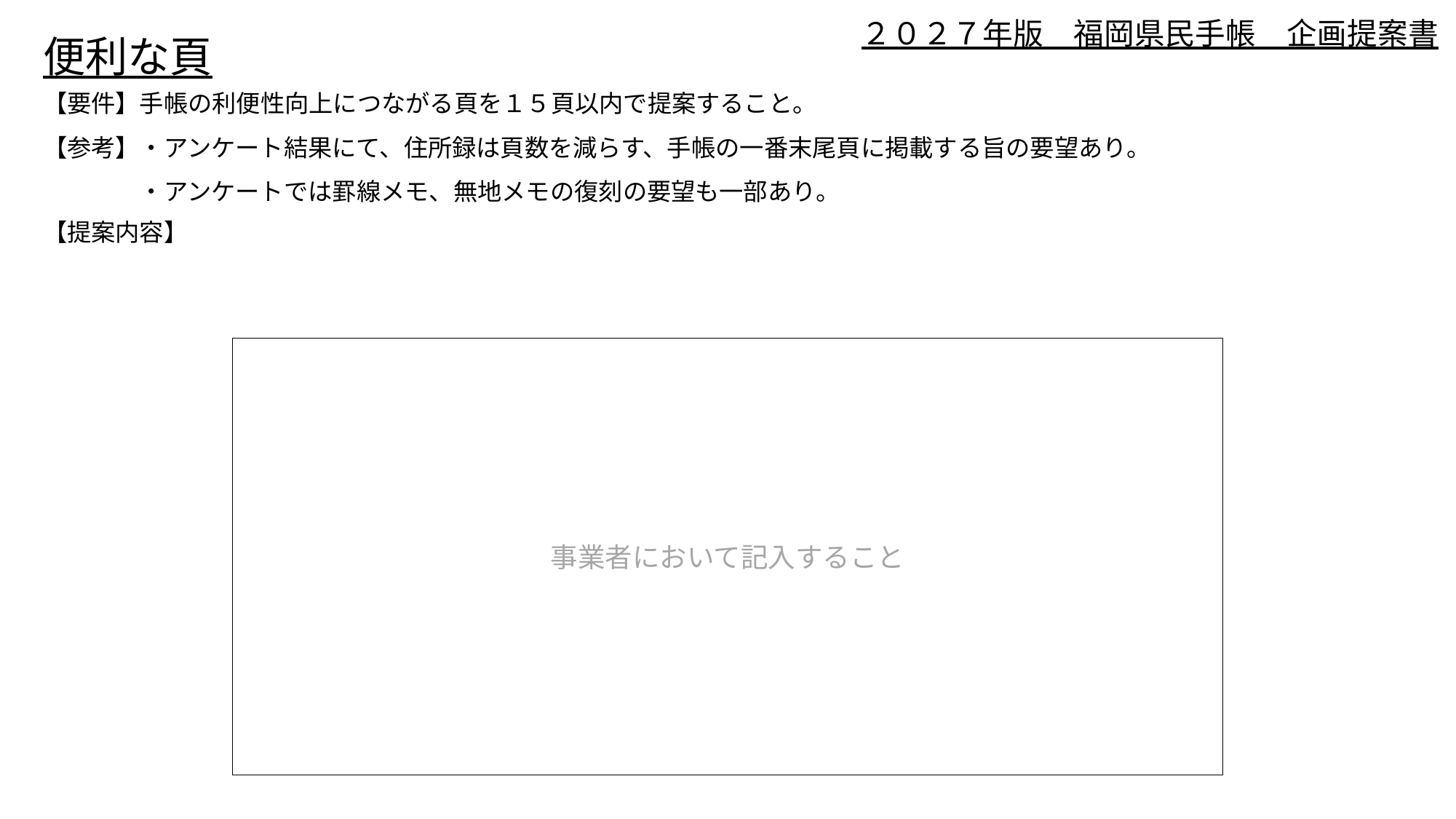

# ２０２７年版　福岡県民手帳　企画提案書
便利な頁
【要件】手帳の利便性向上につながる頁を１５頁以内で提案すること。
【参考】・アンケート結果にて、住所録は頁数を減らす、手帳の一番末尾頁に掲載する旨の要望あり。
　　　　・アンケートでは罫線メモ、無地メモの復刻の要望も一部あり。

【提案内容】

事業者において記入すること